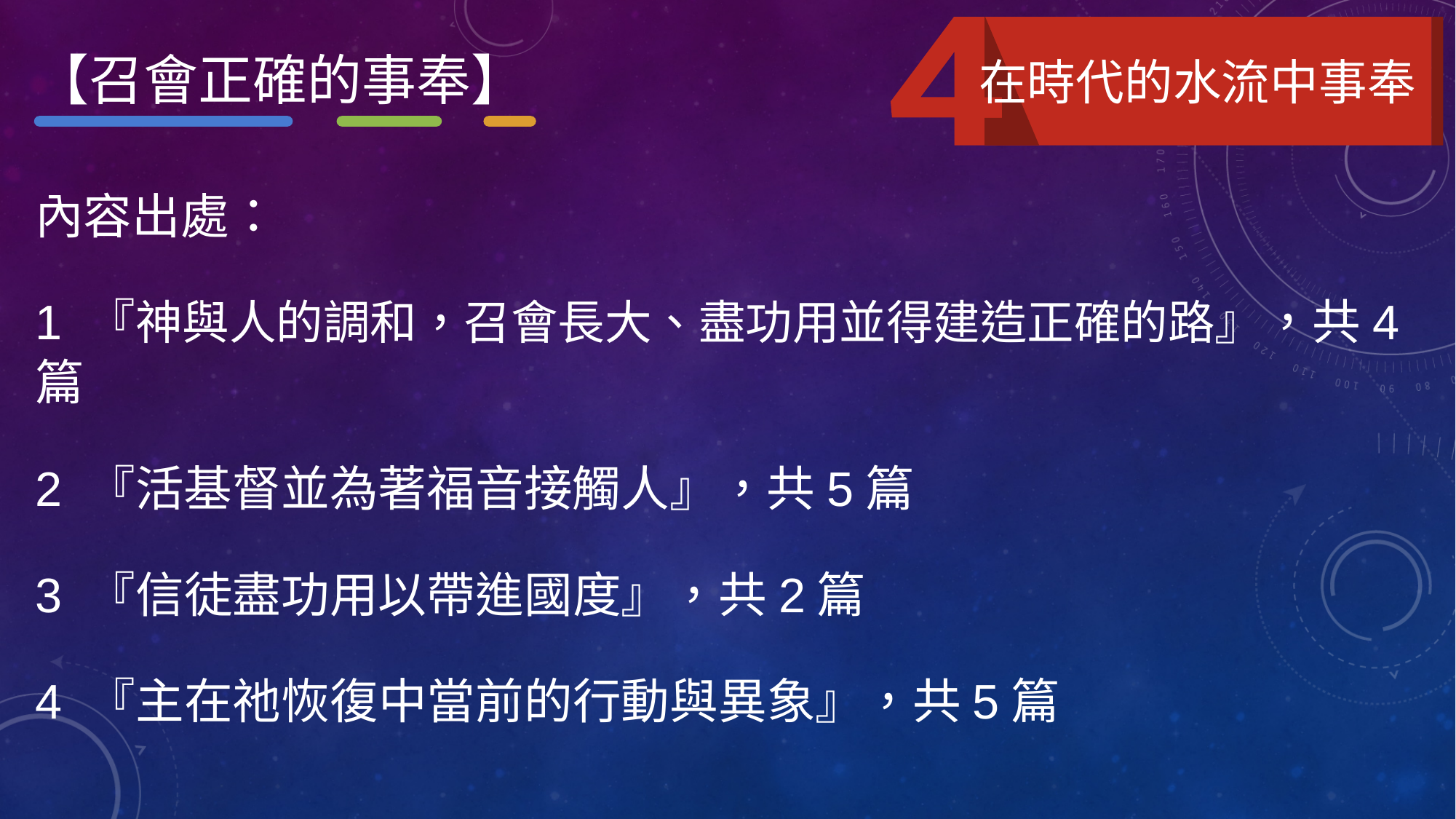

【召會正確的事奉】

在時代的水流中事奉

內容出處：
1 『神與人的調和，召會長大、盡功用並得建造正確的路』，共4篇
2 『活基督並為著福音接觸人』，共5篇
3 『信徒盡功用以帶進國度』，共2篇
4 『主在祂恢復中當前的行動與異象』，共5篇